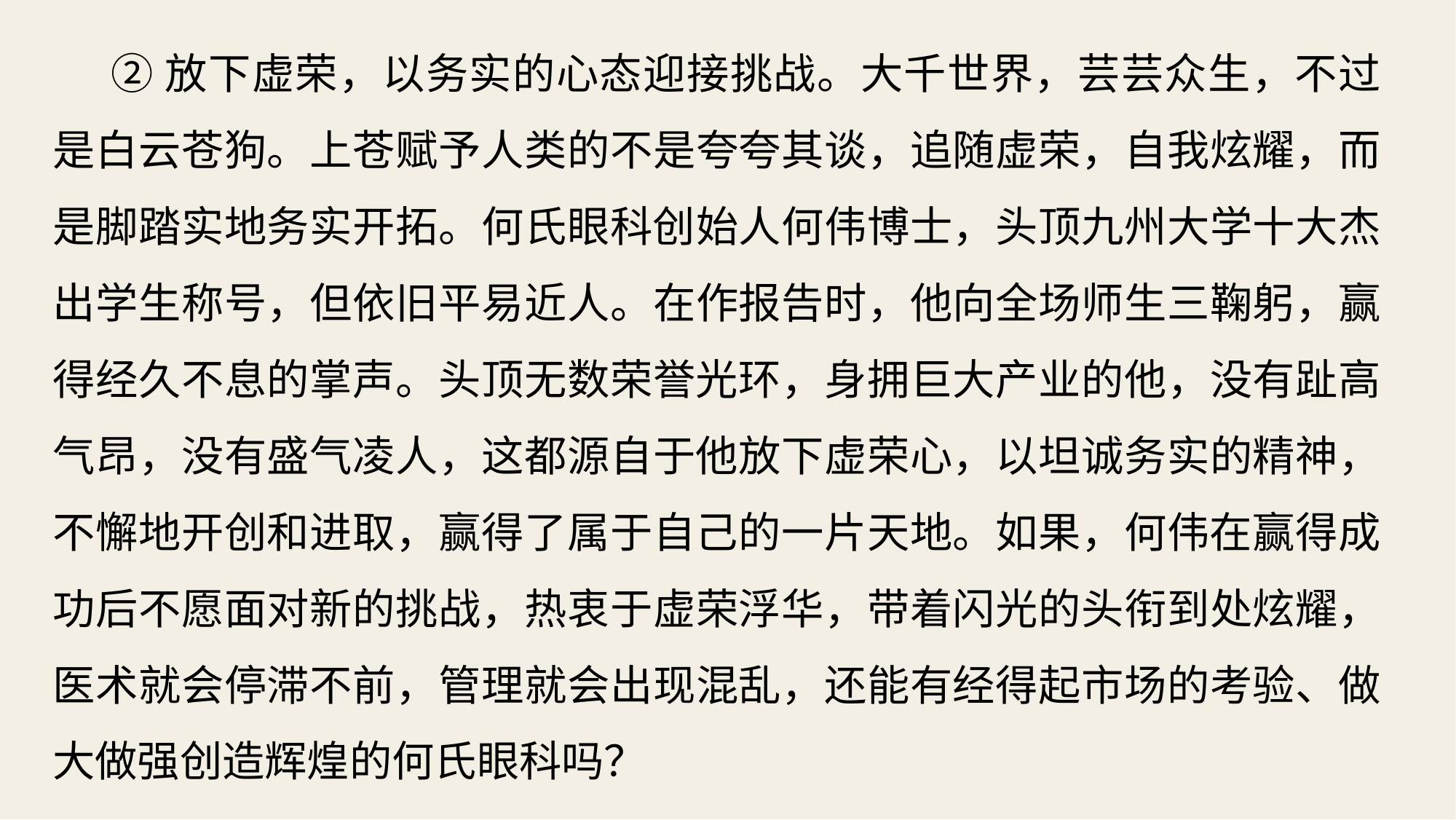

②放下虚荣，以务实的心态迎接挑战。大千世界，芸芸众生，不过是白云苍狗。上苍赋予人类的不是夸夸其谈，追随虚荣，自我炫耀，而是脚踏实地务实开拓。何氏眼科创始人何伟博士，头顶九州大学十大杰出学生称号，但依旧平易近人。在作报告时，他向全场师生三鞠躬，赢得经久不息的掌声。头顶无数荣誉光环，身拥巨大产业的他，没有趾高气昂，没有盛气凌人，这都源自于他放下虚荣心，以坦诚务实的精神，不懈地开创和进取，赢得了属于自己的一片天地。如果，何伟在赢得成功后不愿面对新的挑战，热衷于虚荣浮华，带着闪光的头衔到处炫耀，医术就会停滞不前，管理就会出现混乱，还能有经得起市场的考验、做大做强创造辉煌的何氏眼科吗？